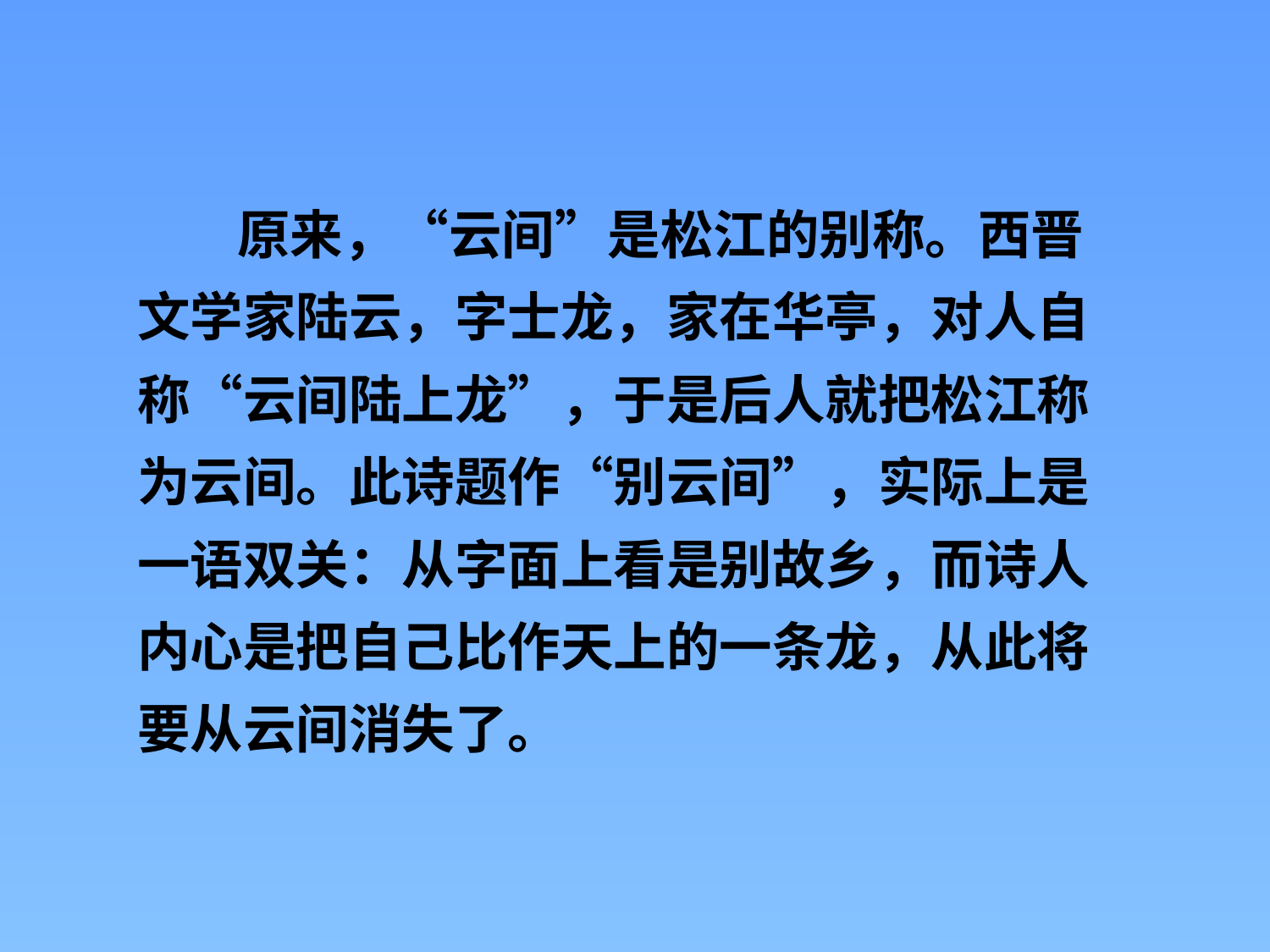

原来，“云间”是松江的别称。西晋文学家陆云，字士龙，家在华亭，对人自称“云间陆上龙”，于是后人就把松江称为云间。此诗题作“别云间”，实际上是一语双关：从字面上看是别故乡，而诗人内心是把自己比作天上的一条龙，从此将要从云间消失了。